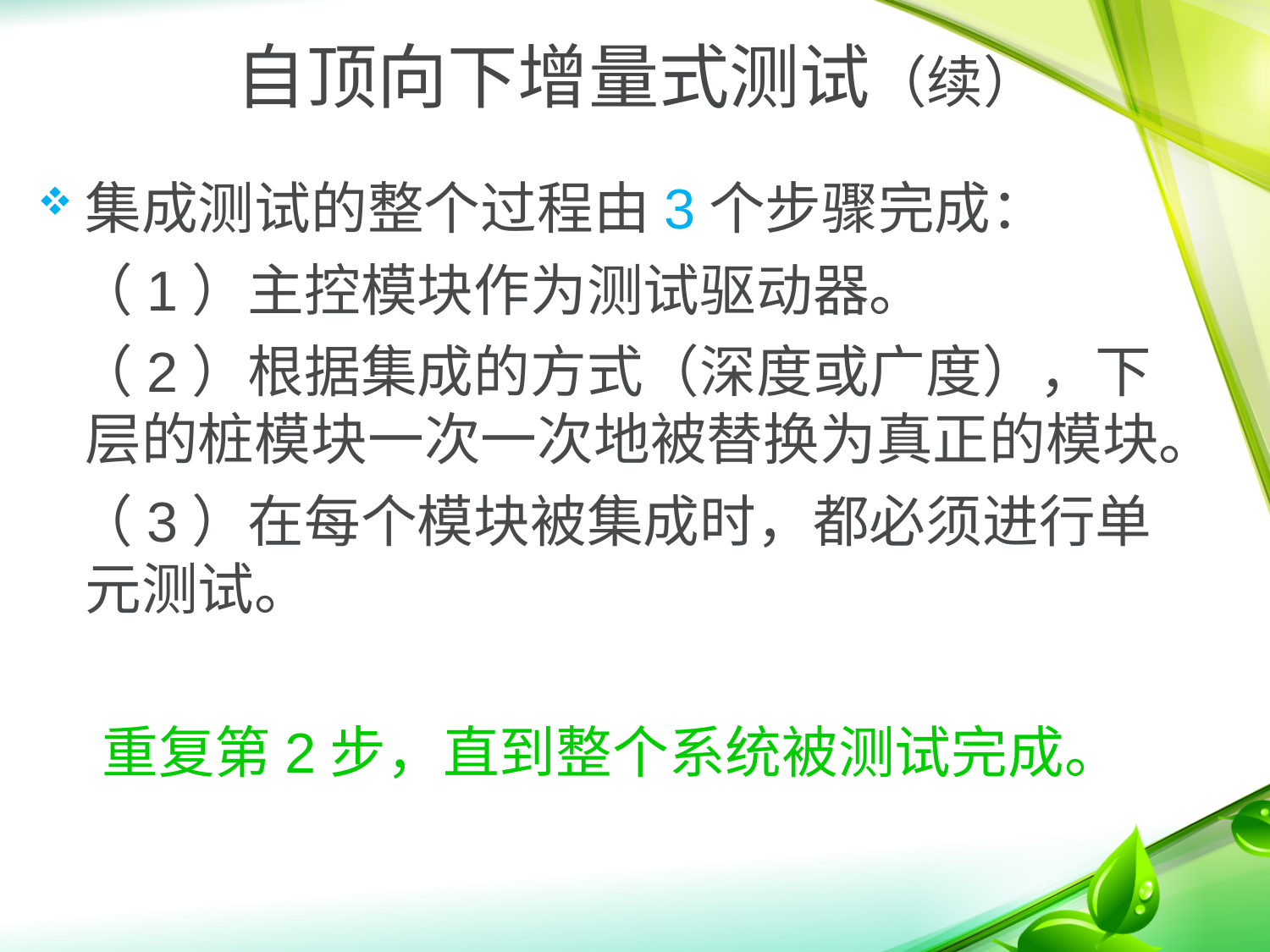

自顶向下增量式测试（续）
集成测试的整个过程由3个步骤完成：
  （1）主控模块作为测试驱动器。
  （2）根据集成的方式（深度或广度），下层的桩模块一次一次地被替换为真正的模块。
  （3）在每个模块被集成时，都必须进行单元测试。

    重复第2步，直到整个系统被测试完成。